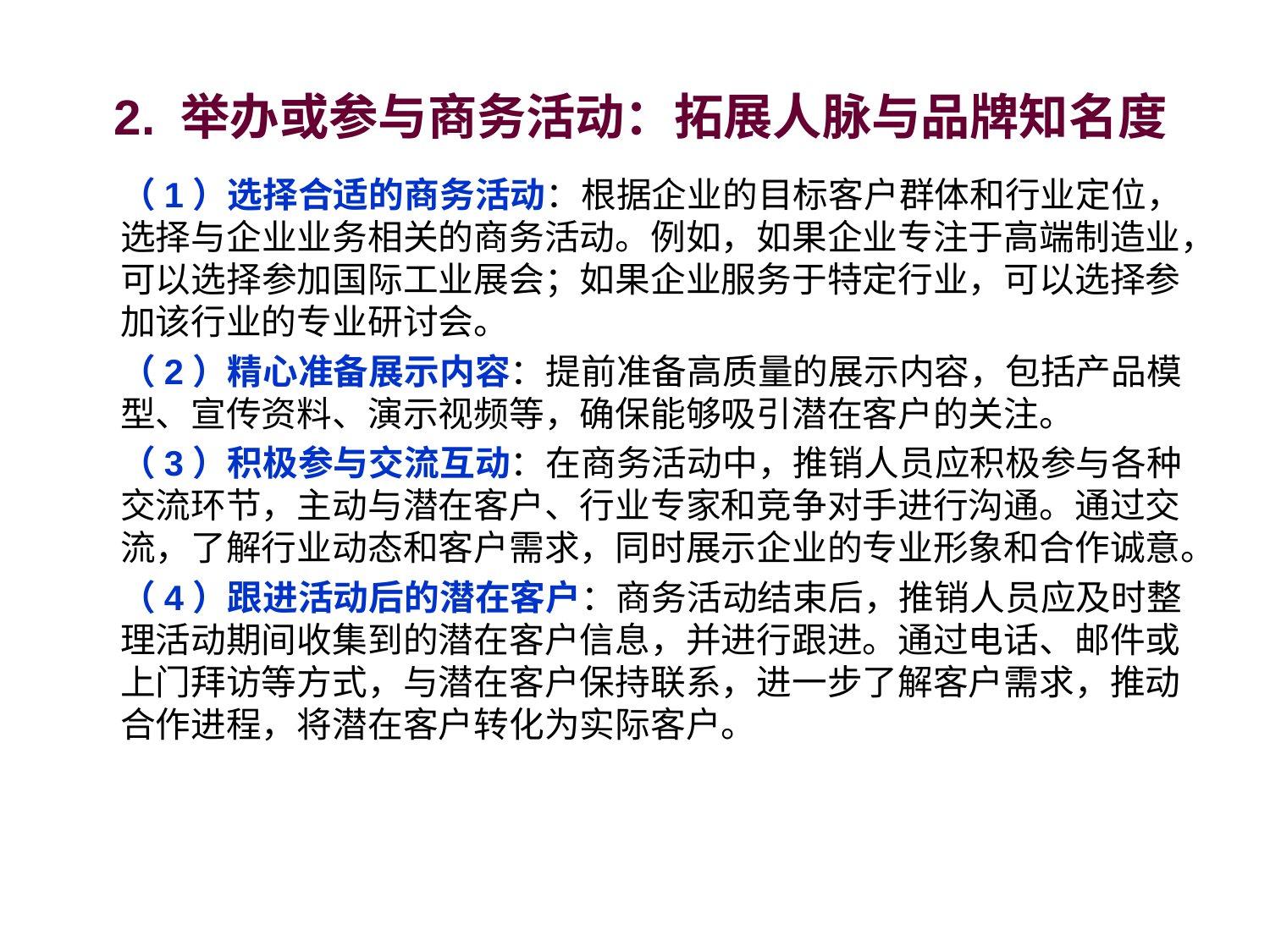

# 2. 举办或参与商务活动：拓展人脉与品牌知名度
（1）选择合适的商务活动：根据企业的目标客户群体和行业定位，选择与企业业务相关的商务活动。例如，如果企业专注于高端制造业，可以选择参加国际工业展会；如果企业服务于特定行业，可以选择参加该行业的专业研讨会。
（2）精心准备展示内容：提前准备高质量的展示内容，包括产品模型、宣传资料、演示视频等，确保能够吸引潜在客户的关注。
（3）积极参与交流互动：在商务活动中，推销人员应积极参与各种交流环节，主动与潜在客户、行业专家和竞争对手进行沟通。通过交流，了解行业动态和客户需求，同时展示企业的专业形象和合作诚意。
（4）跟进活动后的潜在客户：商务活动结束后，推销人员应及时整理活动期间收集到的潜在客户信息，并进行跟进。通过电话、邮件或上门拜访等方式，与潜在客户保持联系，进一步了解客户需求，推动合作进程，将潜在客户转化为实际客户。